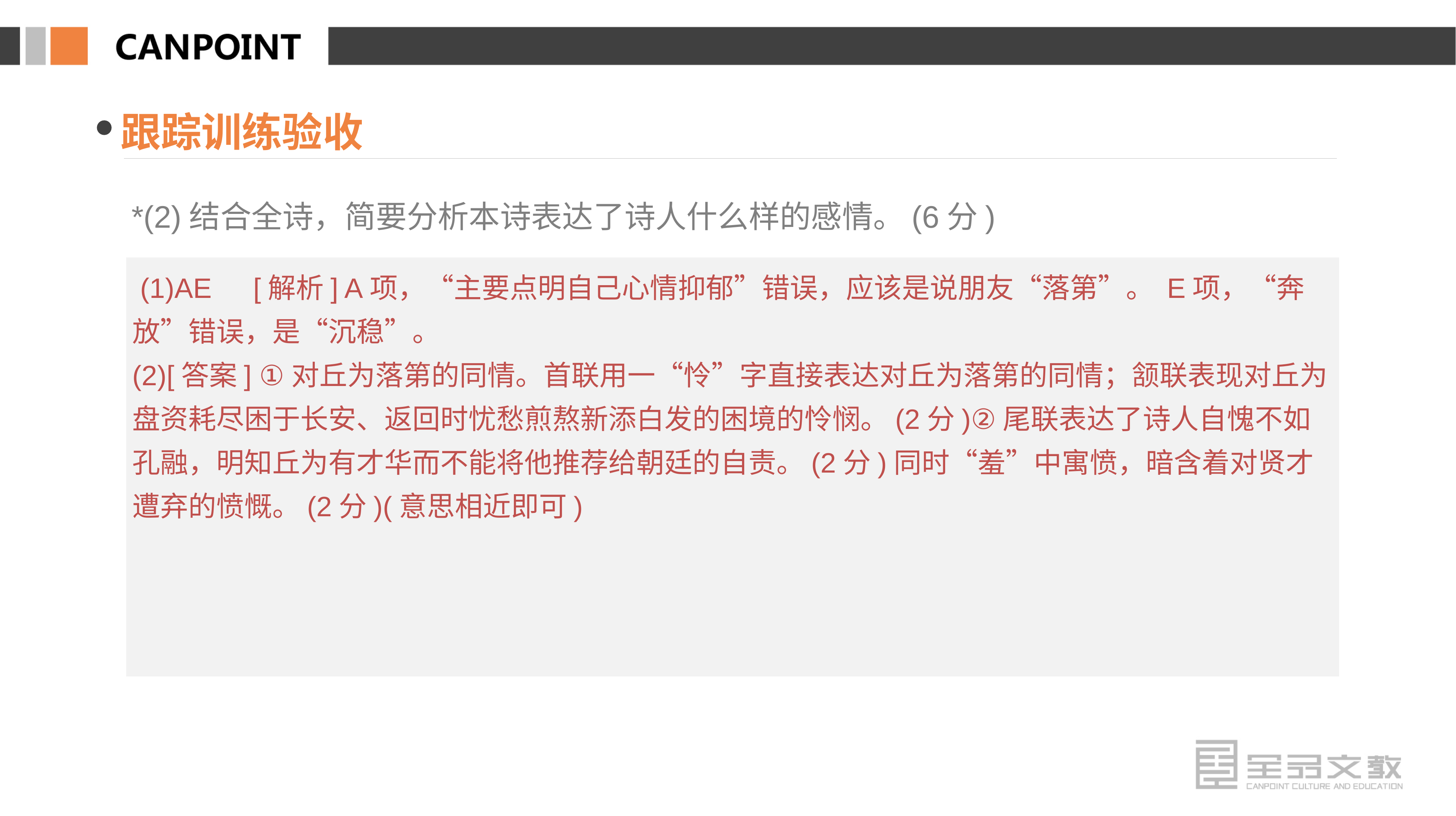

跟踪训练验收

*(2)结合全诗，简要分析本诗表达了诗人什么样的感情。(6分)

 (1)AE　[解析] A项，“主要点明自己心情抑郁”错误，应该是说朋友“落第”。 E项，“奔放”错误，是“沉稳”。
(2)[答案] ①对丘为落第的同情。首联用一“怜”字直接表达对丘为落第的同情；颔联表现对丘为盘资耗尽困于长安、返回时忧愁煎熬新添白发的困境的怜悯。(2分)②尾联表达了诗人自愧不如孔融，明知丘为有才华而不能将他推荐给朝廷的自责。(2分)同时“羞”中寓愤，暗含着对贤才遭弃的愤慨。(2分)(意思相近即可)